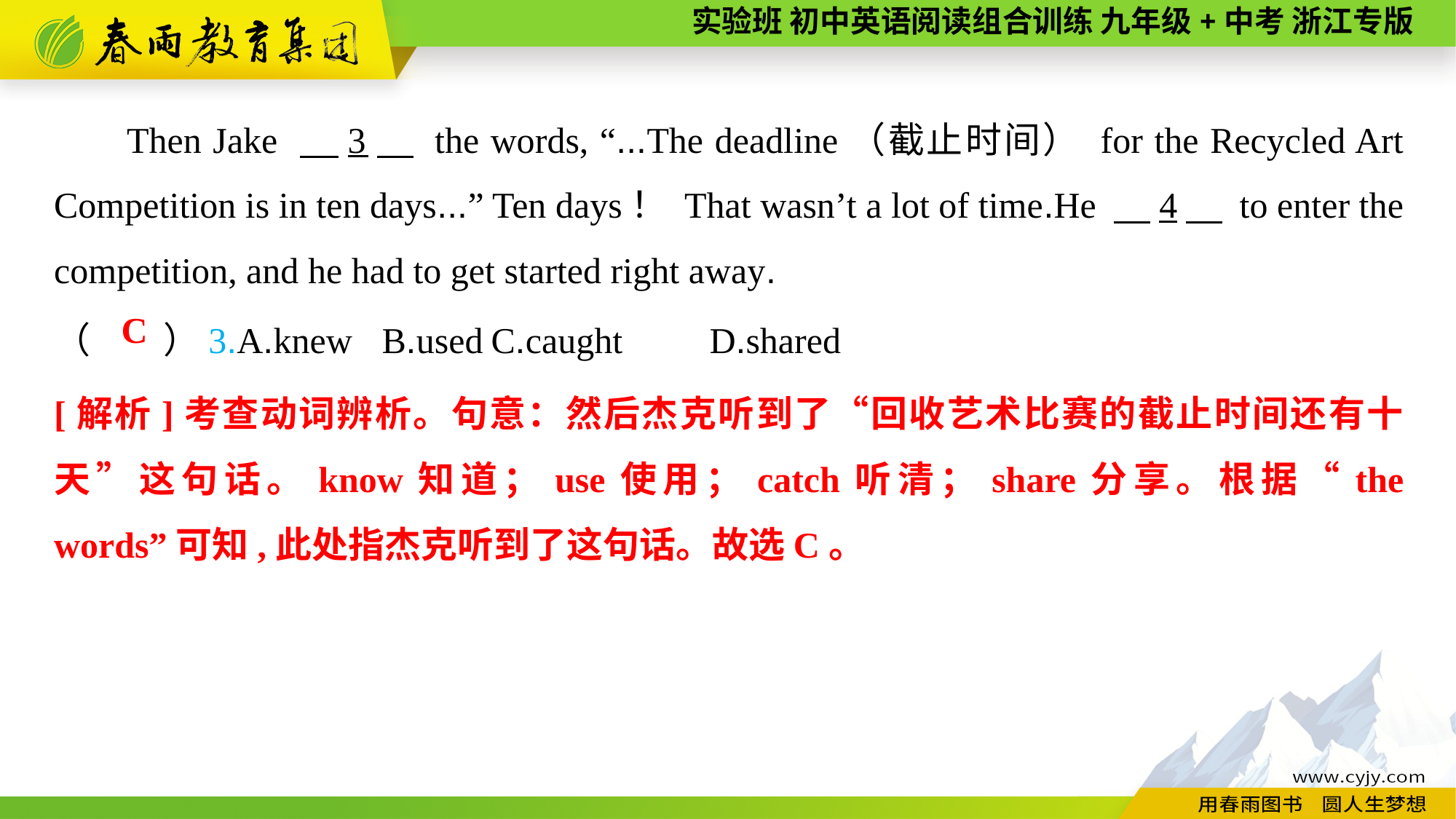

Then Jake 　3　 the words, “...The deadline（截止时间） for the Recycled Art Competition is in ten days...” Ten days！ That wasn’t a lot of time.He 　4　 to enter the competition, and he had to get started right away.
（　　）3.A.knew	B.used	C.caught	D.shared
C
[解析]考查动词辨析。句意：然后杰克听到了“回收艺术比赛的截止时间还有十天”这句话。know知道；use使用；catch听清；share分享。根据“the words”可知,此处指杰克听到了这句话。故选C。